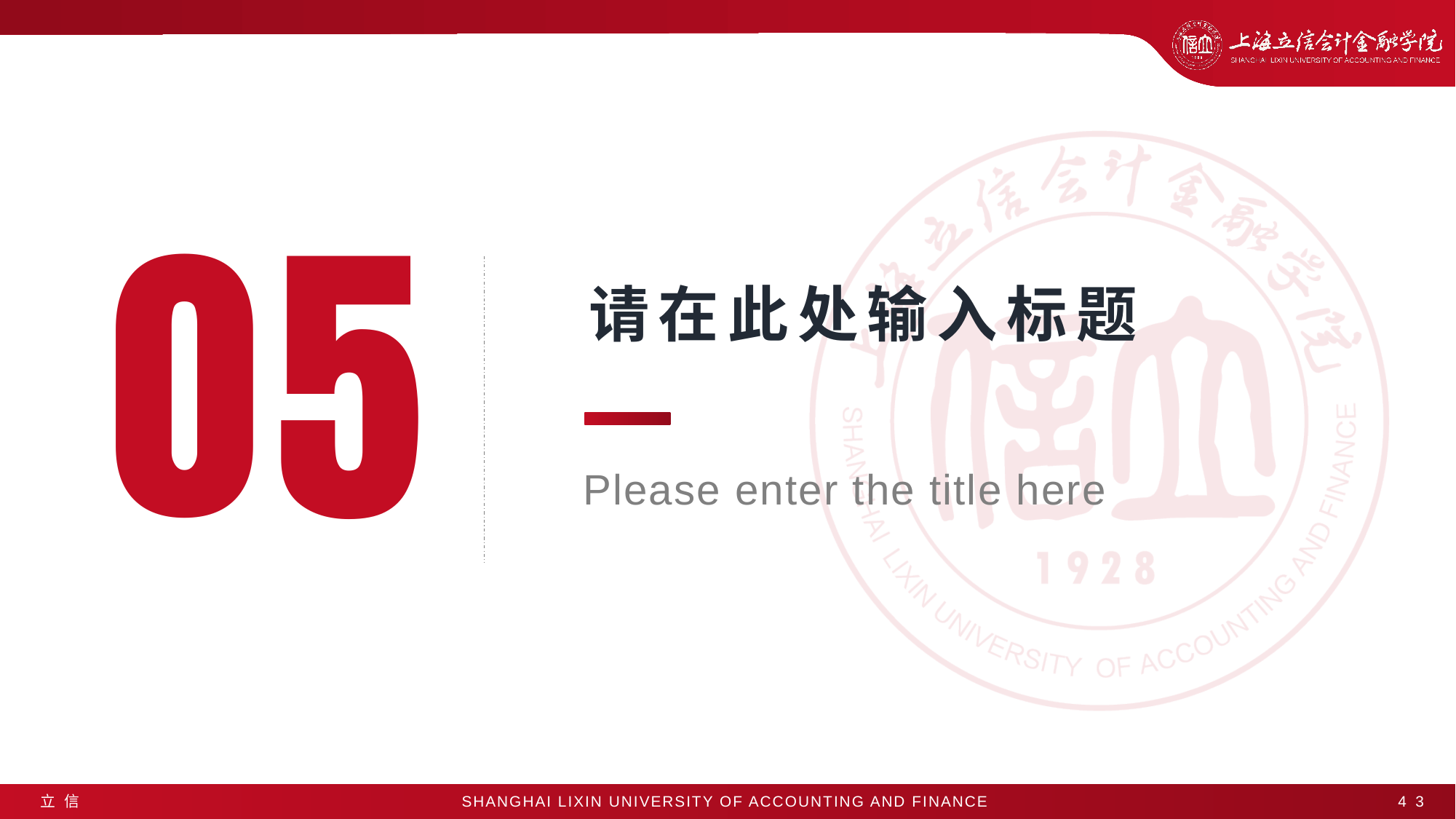

0
5
请在此处输入标题

Please enter the title here
43